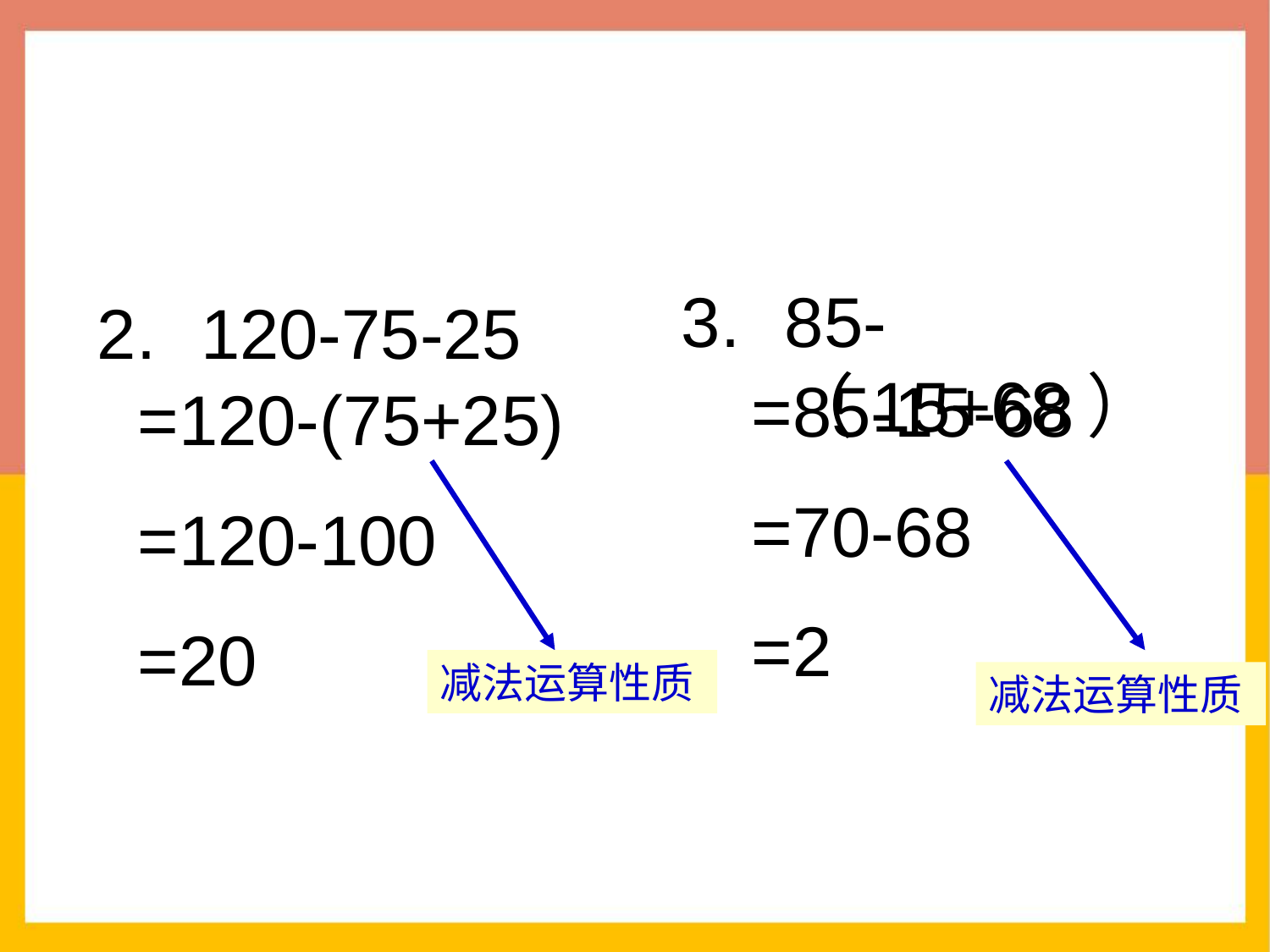

85-（15+68）
120-75-25
=85-15-68
=70-68
=2
=120-(75+25)
=120-100
=20

减法运算性质
减法运算性质